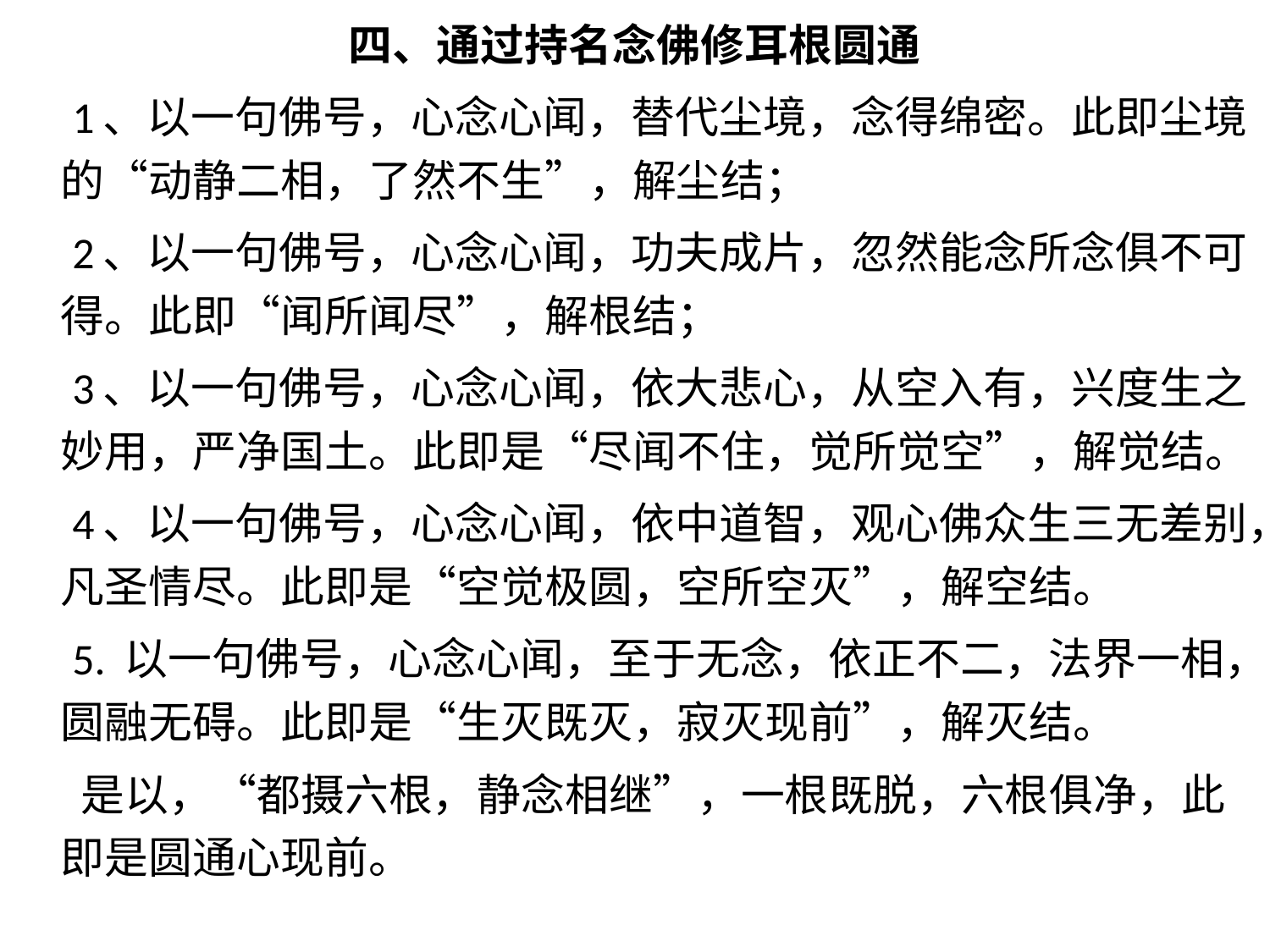

四、通过持名念佛修耳根圆通
      1、以一句佛号，心念心闻，替代尘境，念得绵密。此即尘境的“动静二相，了然不生”，解尘结；
      2、以一句佛号，心念心闻，功夫成片，忽然能念所念俱不可得。此即“闻所闻尽”，解根结；
      3、以一句佛号，心念心闻，依大悲心，从空入有，兴度生之妙用，严净国土。此即是“尽闻不住，觉所觉空”，解觉结。
      4、以一句佛号，心念心闻，依中道智，观心佛众生三无差别，凡圣情尽。此即是“空觉极圆，空所空灭”，解空结。
      5. 以一句佛号，心念心闻，至于无念，依正不二，法界一相，圆融无碍。此即是“生灭既灭，寂灭现前”，解灭结。
      是以，“都摄六根，静念相继”，一根既脱，六根俱净，此即是圆通心现前。